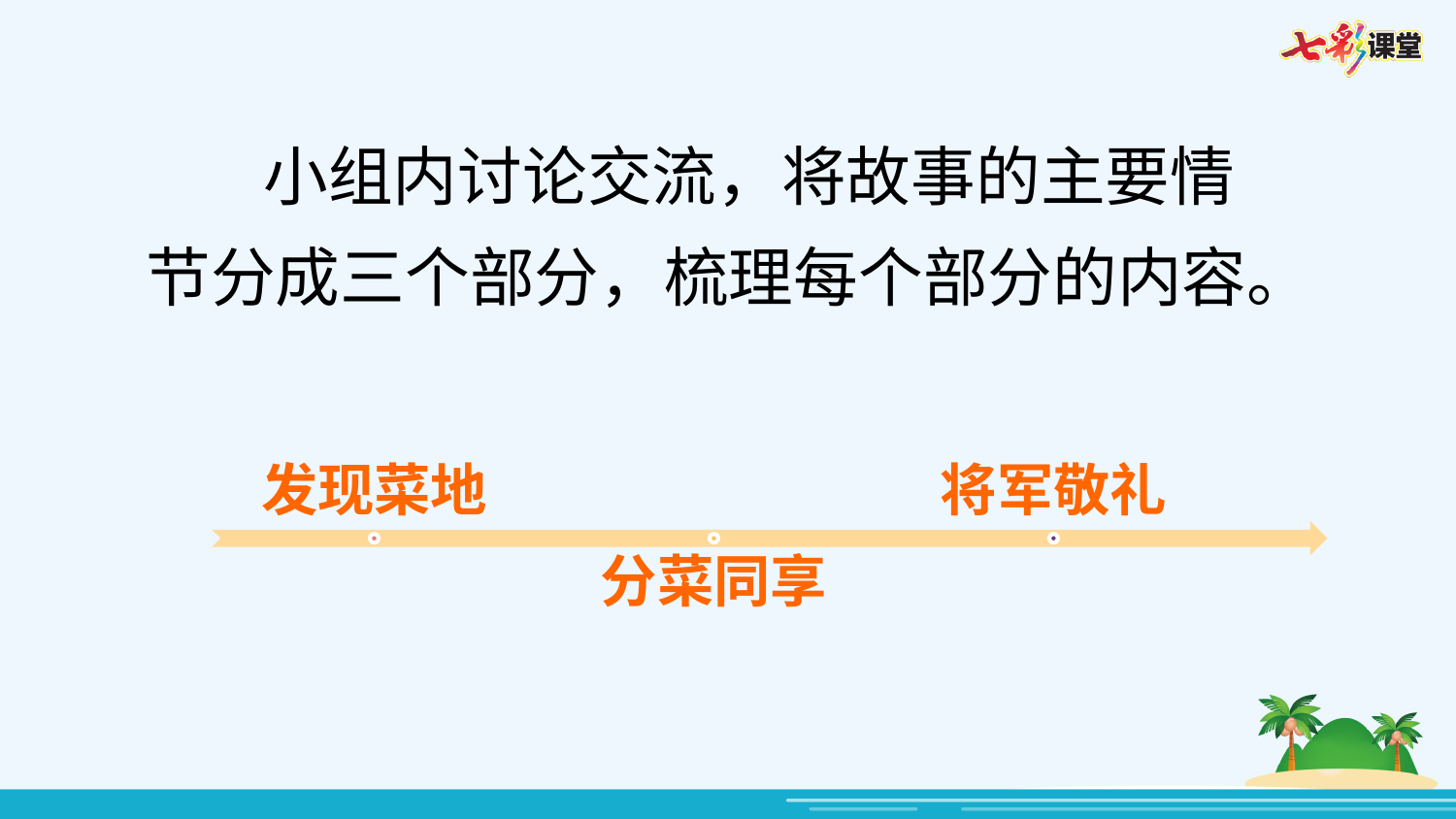

小组内讨论交流，将故事的主要情节分成三个部分，梳理每个部分的内容。
发现菜地
将军敬礼

分菜同享